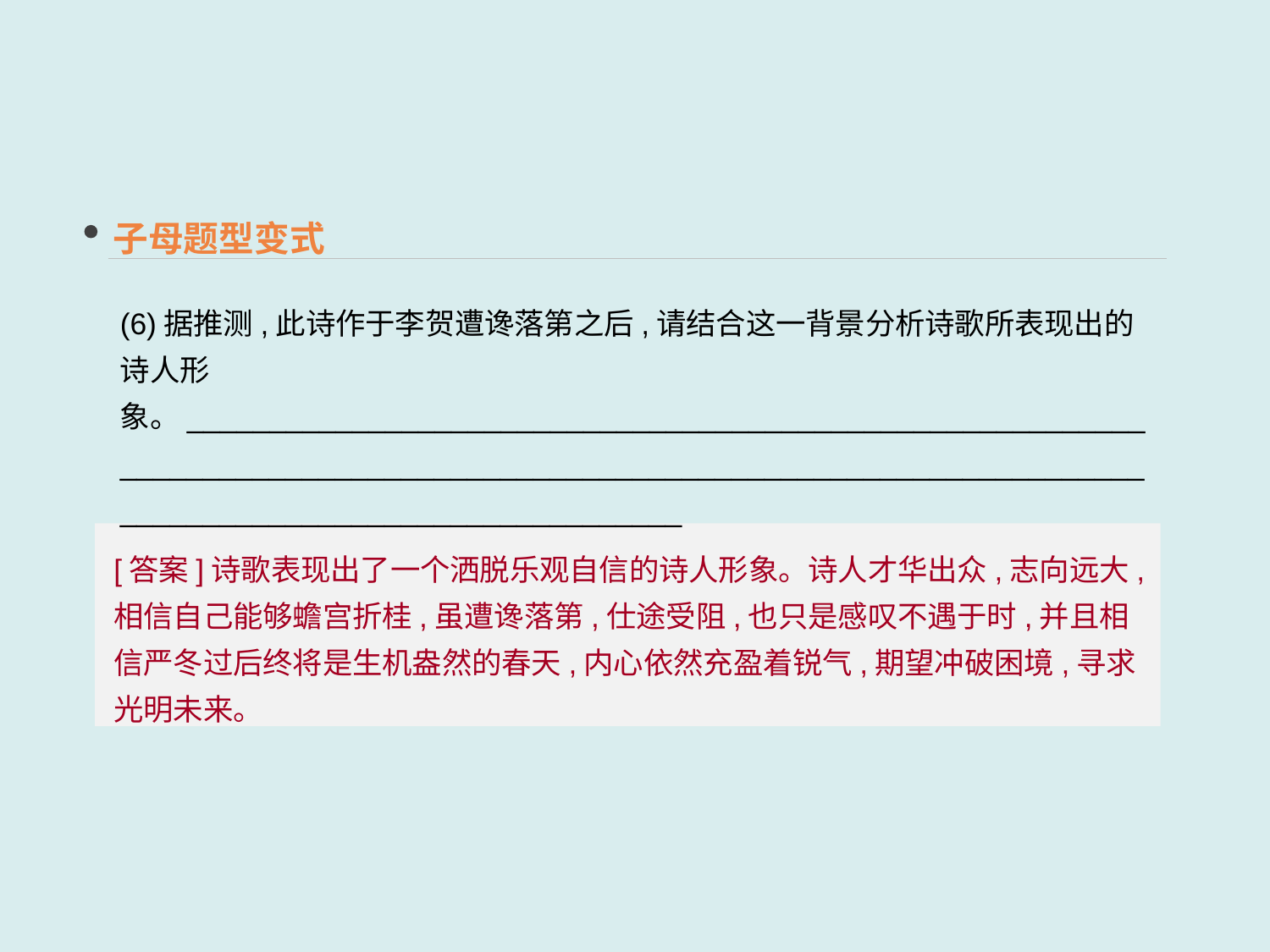

子母题型变式

(6)据推测,此诗作于李贺遭谗落第之后,请结合这一背景分析诗歌所表现出的诗人形象。__________________________________________________________________________________________________________________________________________________________

[答案]诗歌表现出了一个洒脱乐观自信的诗人形象。诗人才华出众,志向远大,相信自己能够蟾宫折桂,虽遭谗落第,仕途受阻,也只是感叹不遇于时,并且相信严冬过后终将是生机盎然的春天,内心依然充盈着锐气,期望冲破困境,寻求光明未来。